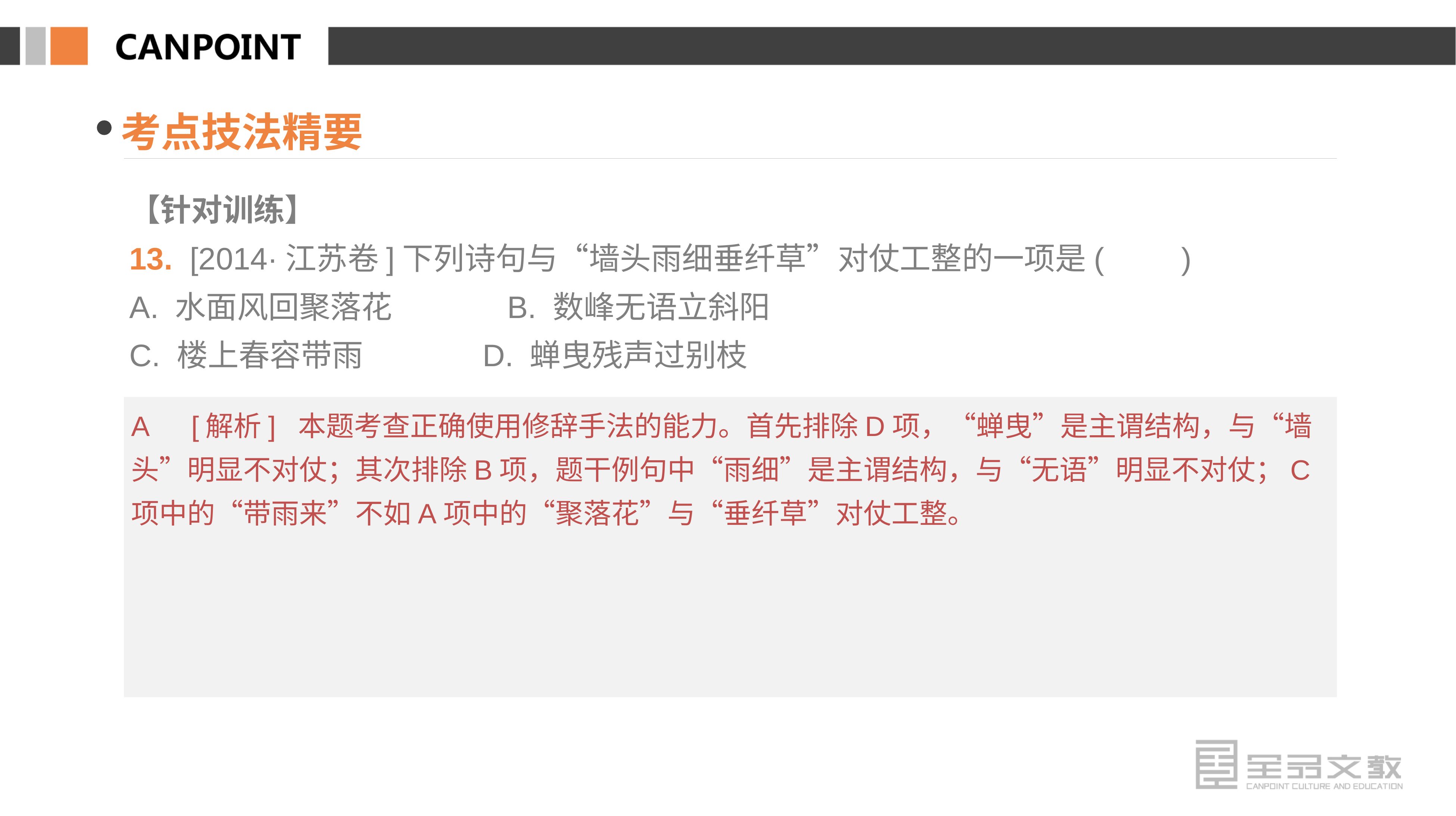

考点技法精要

【针对训练】
13.  [2014·江苏卷]下列诗句与“墙头雨细垂纤草”对仗工整的一项是(　　)
A. 水面风回聚落花　　　  B. 数峰无语立斜阳
C. 楼上春容带雨                D. 蝉曳残声过别枝
A　[解析]  本题考查正确使用修辞手法的能力。首先排除D项，“蝉曳”是主谓结构，与“墙头”明显不对仗；其次排除B项，题干例句中“雨细”是主谓结构，与“无语”明显不对仗；C项中的“带雨来”不如A项中的“聚落花”与“垂纤草”对仗工整。